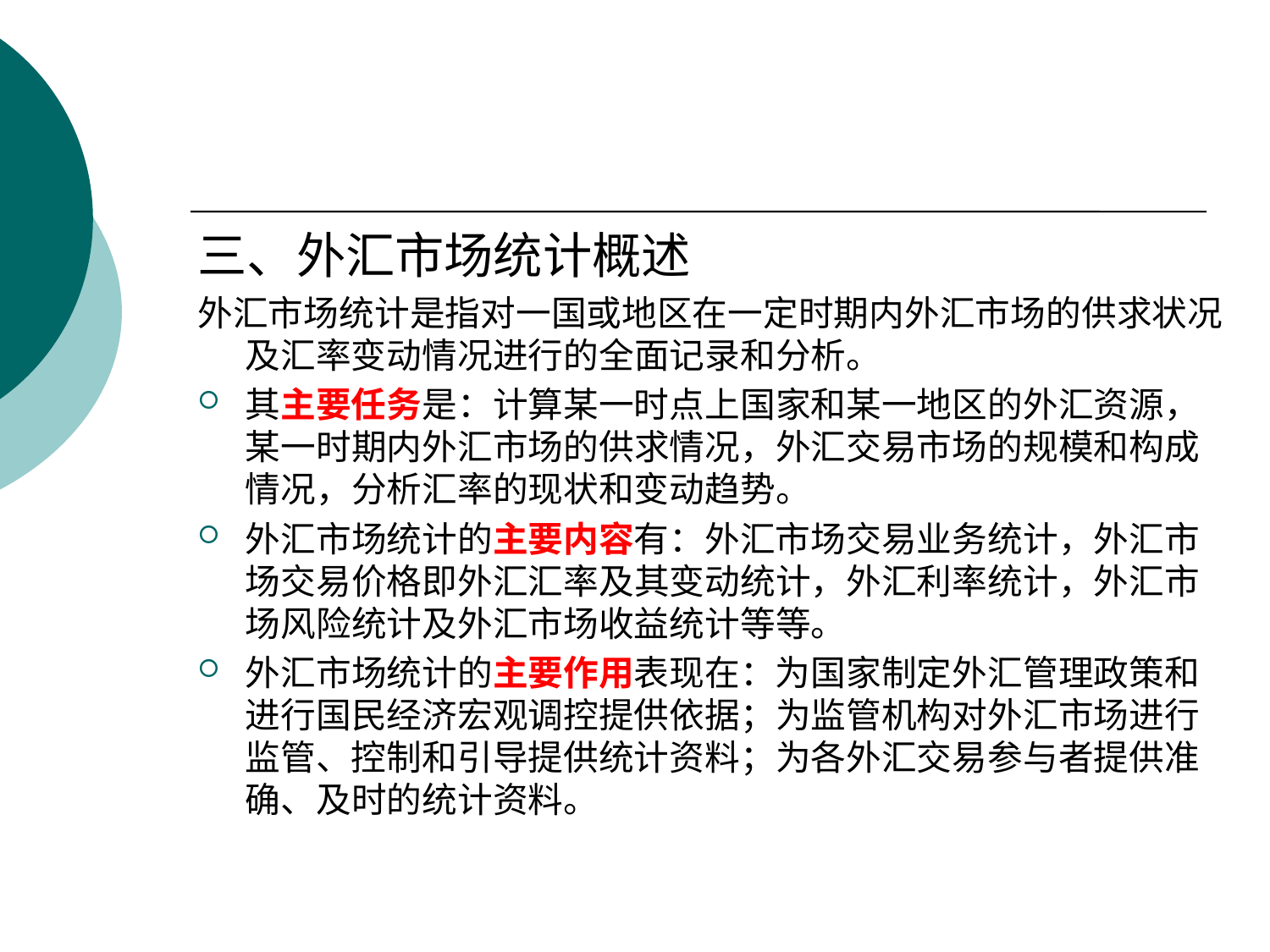

三、外汇市场统计概述
外汇市场统计是指对一国或地区在一定时期内外汇市场的供求状况及汇率变动情况进行的全面记录和分析。
其主要任务是：计算某一时点上国家和某一地区的外汇资源，某一时期内外汇市场的供求情况，外汇交易市场的规模和构成情况，分析汇率的现状和变动趋势。
外汇市场统计的主要内容有：外汇市场交易业务统计，外汇市场交易价格即外汇汇率及其变动统计，外汇利率统计，外汇市场风险统计及外汇市场收益统计等等。
外汇市场统计的主要作用表现在：为国家制定外汇管理政策和进行国民经济宏观调控提供依据；为监管机构对外汇市场进行监管、控制和引导提供统计资料；为各外汇交易参与者提供准确、及时的统计资料。